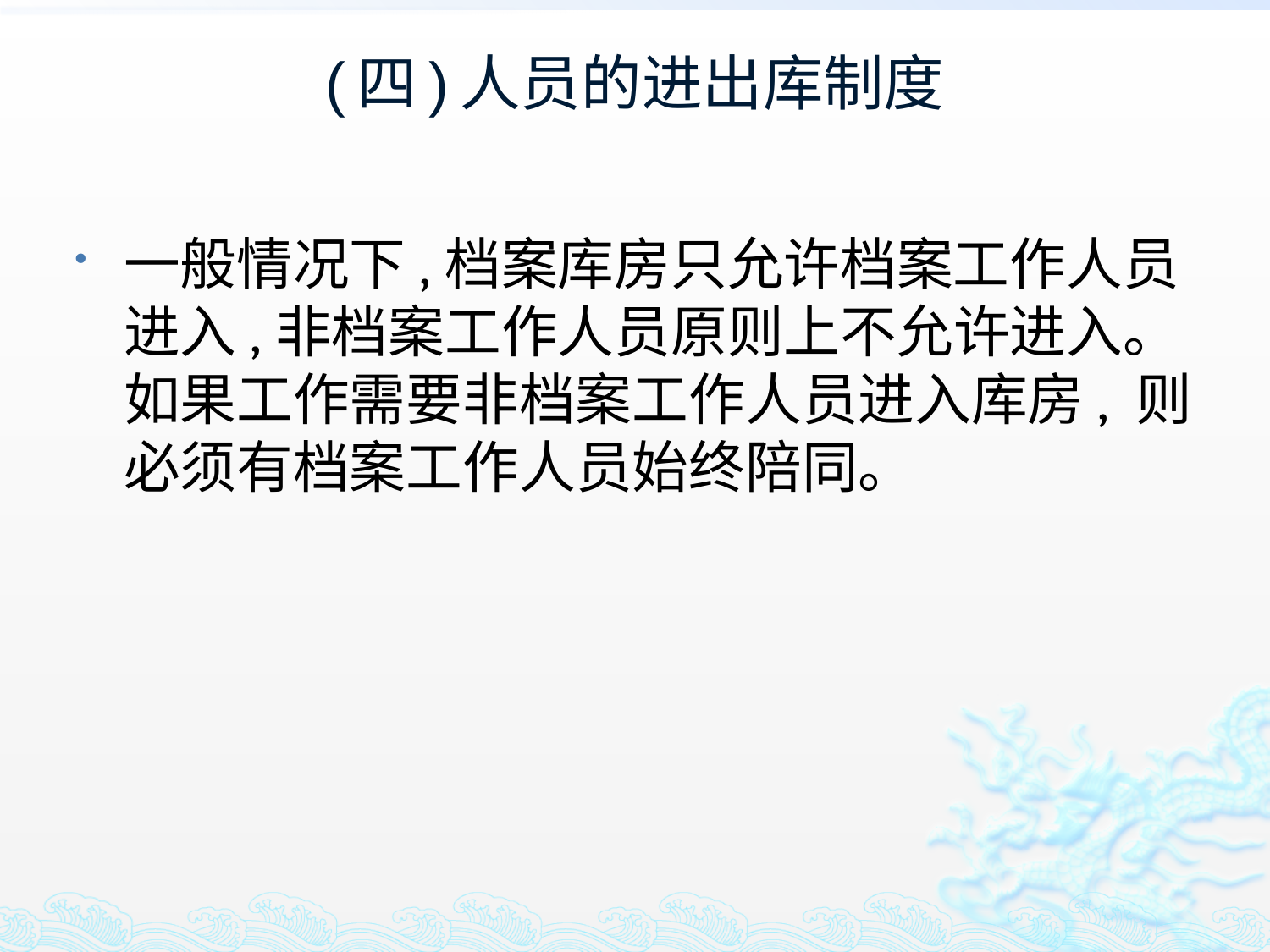

# (四)人员的进出库制度
一般情况下,档案库房只允许档案工作人员进入,非档案工作人员原则上不允许进入。如果工作需要非档案工作人员进入库房, 则必须有档案工作人员始终陪同。